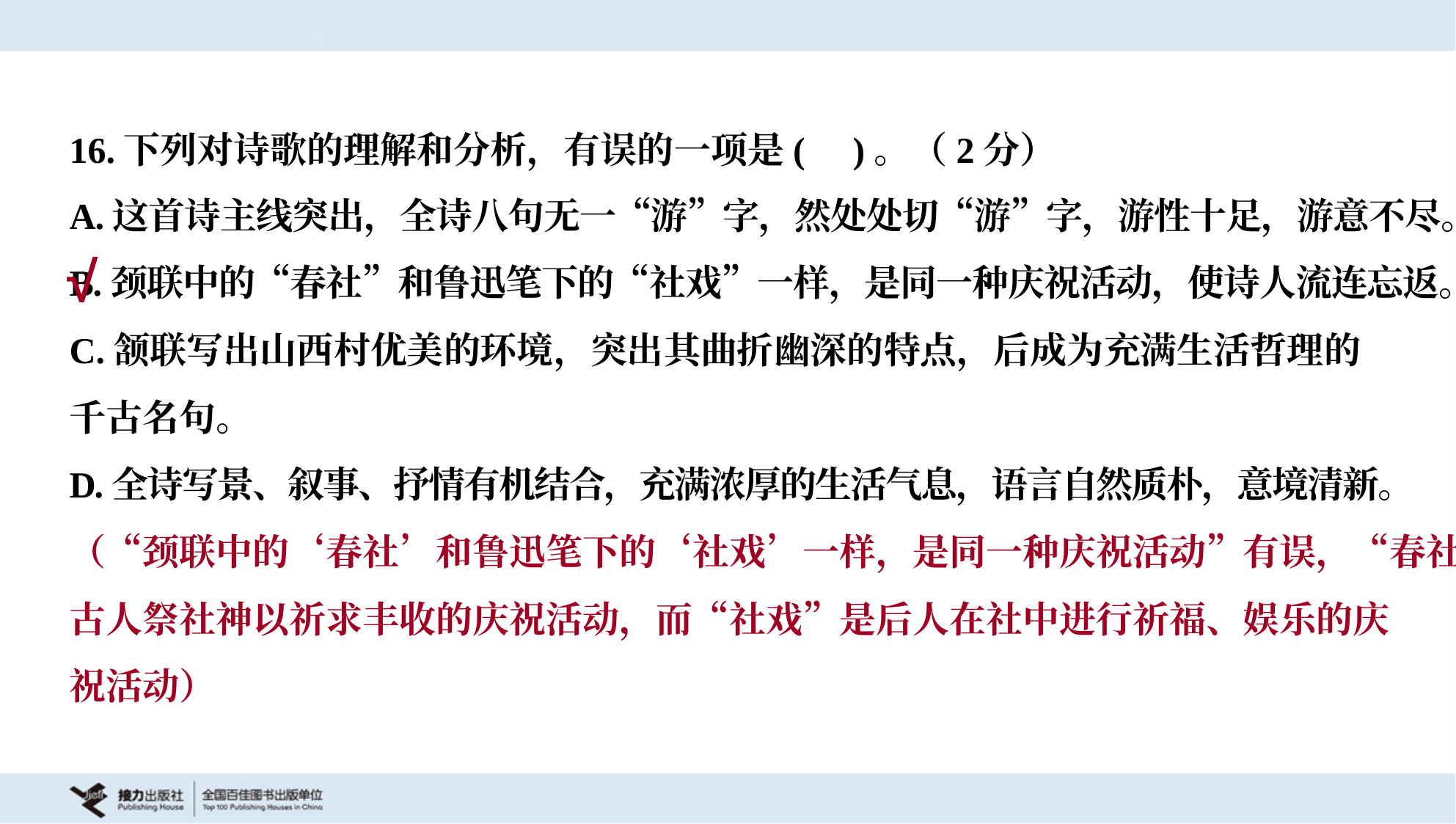

16.下列对诗歌的理解和分析，有误的一项是(     )。（2分）
A.这首诗主线突出，全诗八句无一“游”字，然处处切“游”字，游性十足，游意不尽。
B.颈联中的“春社”和鲁迅笔下的“社戏”一样，是同一种庆祝活动，使诗人流连忘返。
C.颔联写出山西村优美的环境，突出其曲折幽深的特点，后成为充满生活哲理的
千古名句。
D.全诗写景、叙事、抒情有机结合，充满浓厚的生活气息，语言自然质朴，意境清新。
√
（“颈联中的‘春社’和鲁迅笔下的‘社戏’一样，是同一种庆祝活动”有误，“春社”是
古人祭社神以祈求丰收的庆祝活动，而“社戏”是后人在社中进行祈福、娱乐的庆
祝活动）